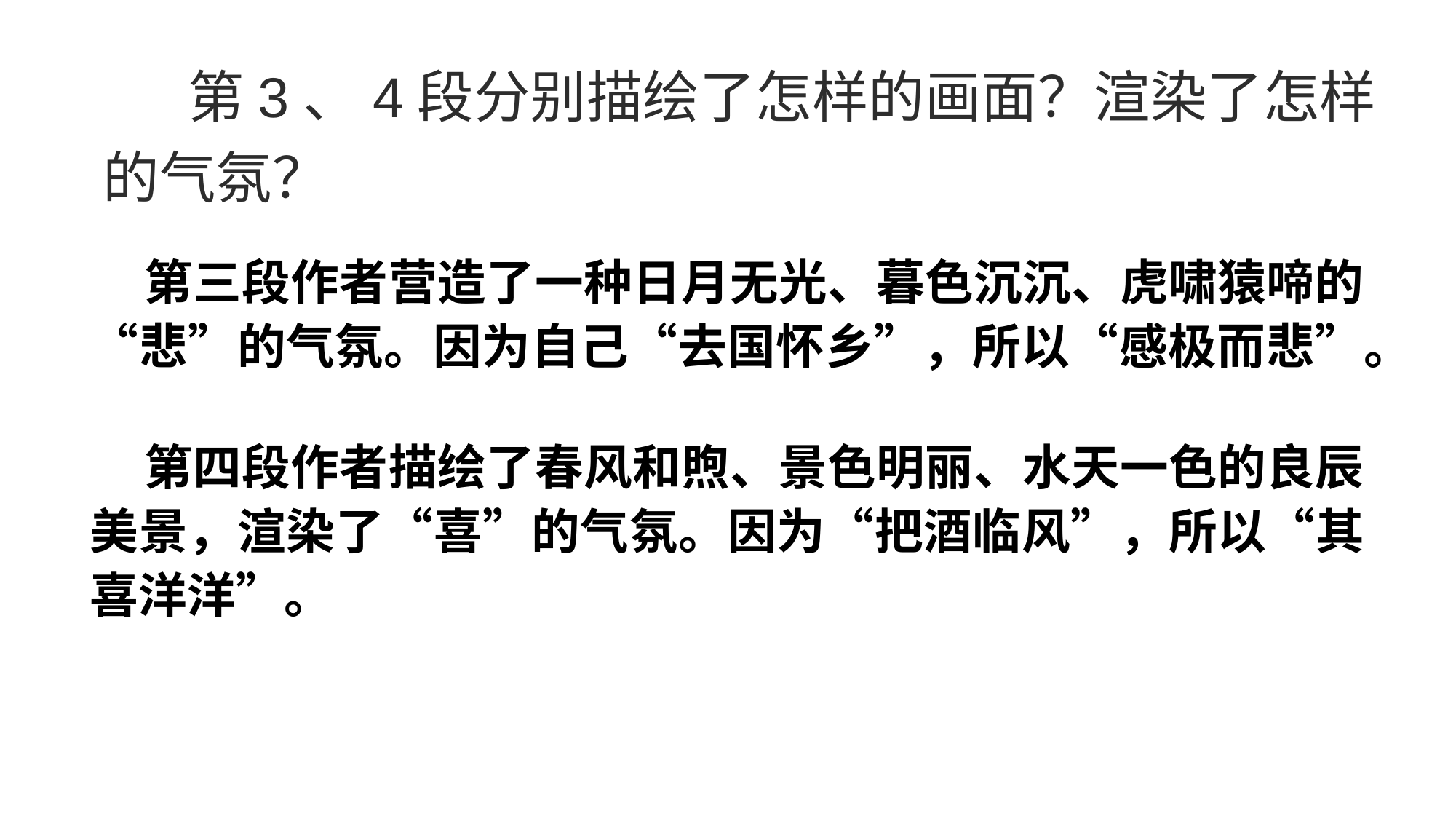

第3、4段分别描绘了怎样的画面？渲染了怎样的气氛？
第三段作者营造了一种日月无光、暮色沉沉、虎啸猿啼的“悲”的气氛。因为自己“去国怀乡”，所以“感极而悲”。
第四段作者描绘了春风和煦、景色明丽、水天一色的良辰美景，渲染了“喜”的气氛。因为“把酒临风”，所以“其喜洋洋”。